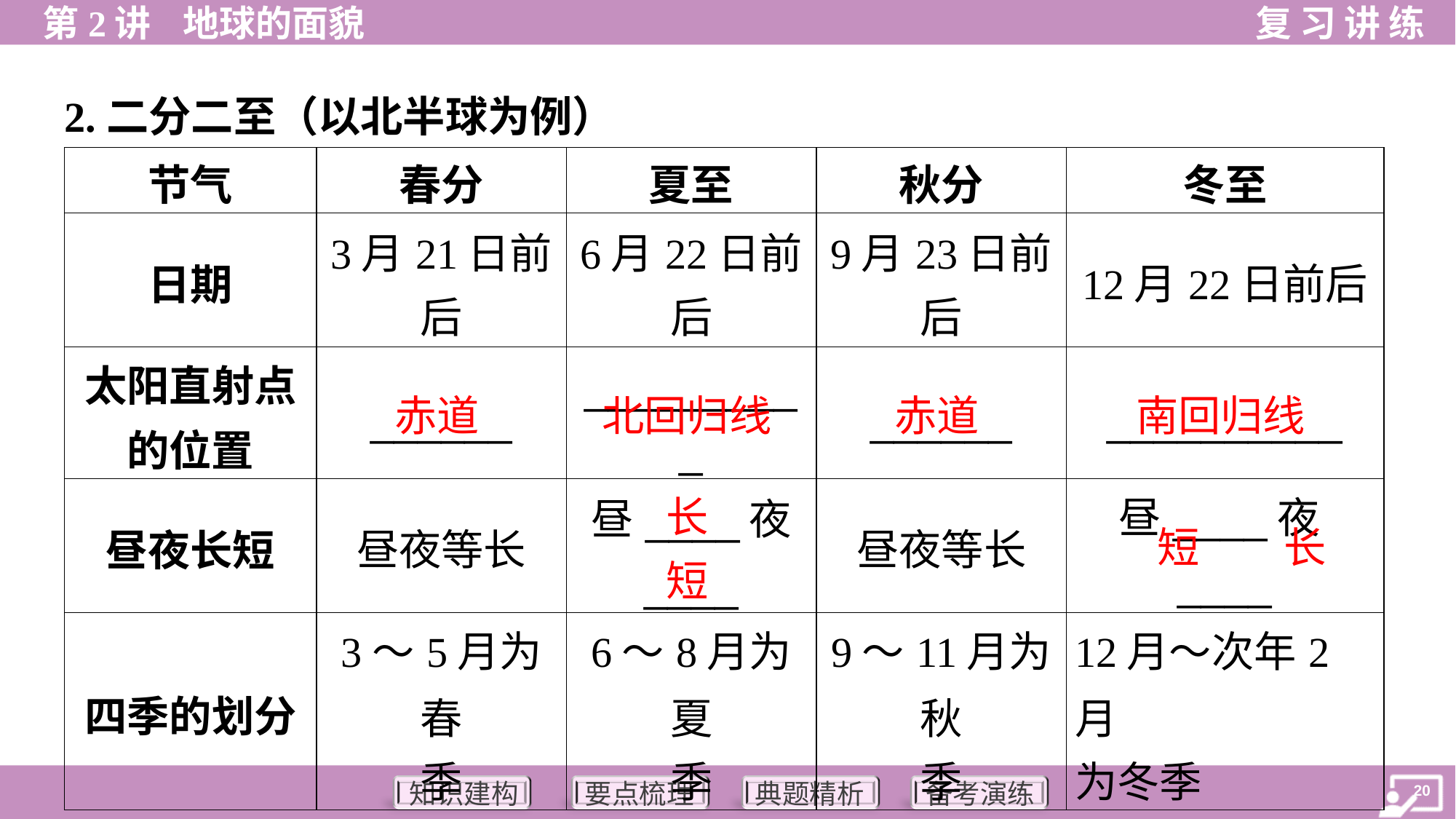

2.二分二至（以北半球为例）
| 节气 | 春分 | 夏至 | 秋分 | 冬至 |
| --- | --- | --- | --- | --- |
| 日期 | 3月21日前 后 | 6月22日前 后 | 9月23日前 后 | 12月22日前后 |
| 太阳直射点 的位置 | \_\_\_\_\_\_ | \_\_\_\_\_\_\_\_\_\_ | \_\_\_\_\_\_ | \_\_\_\_\_\_\_\_\_\_ |
| 昼夜长短 | 昼夜等长 | 昼\_\_\_\_夜 \_\_\_\_ | 昼夜等长 | 昼\_\_\_\_夜\_\_\_\_ |
| 四季的划分 | 3～5月为春 季 | 6～8月为夏 季 | 9～11月为秋 季 | 12月～次年2月 为冬季 |
赤道
北回归线
赤道
南回归线
长
短
长
短